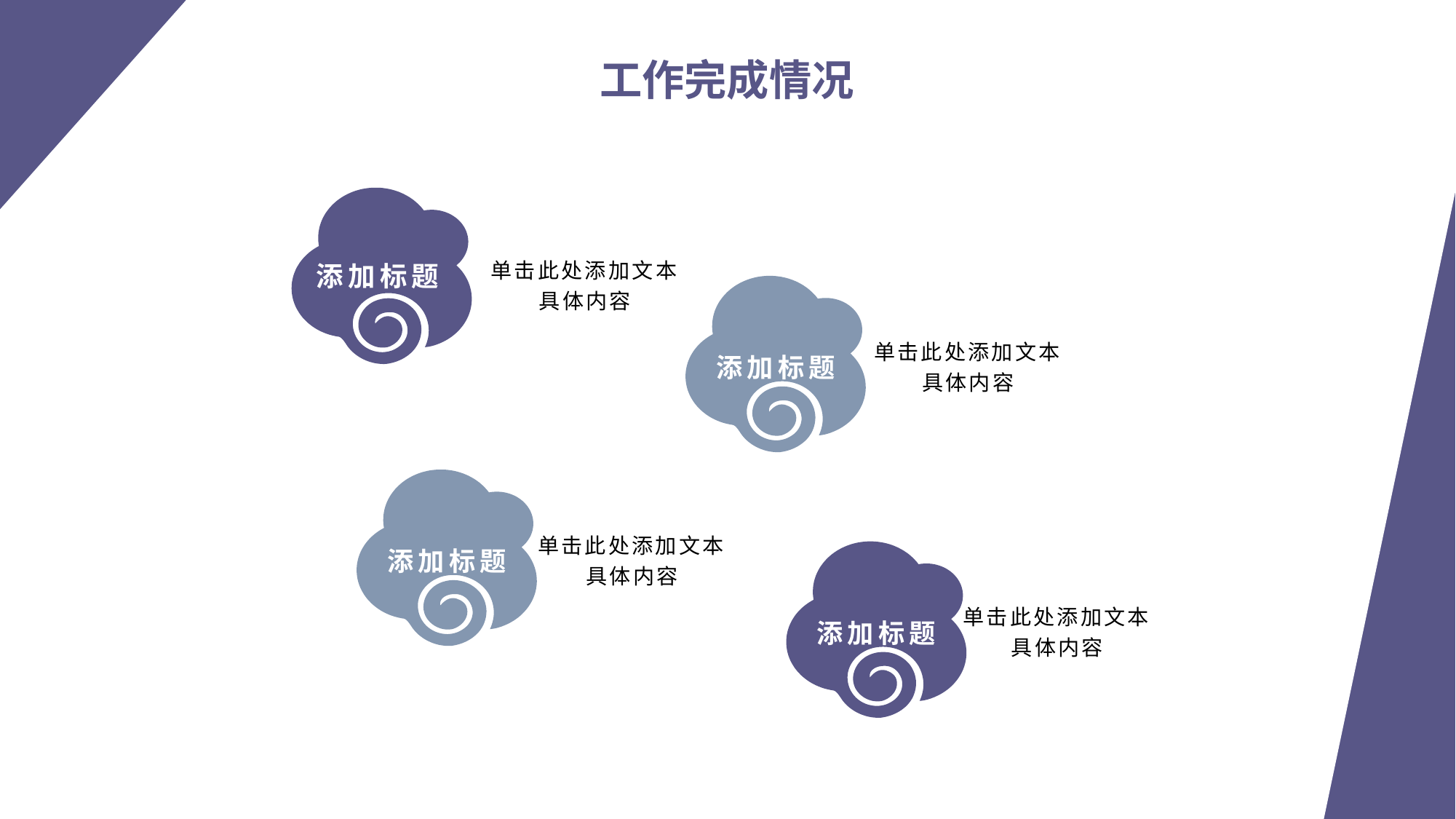

工作完成情况

单击此处添加文本具体内容
添加标题

单击此处添加文本具体内容
添加标题

单击此处添加文本具体内容
添加标题

单击此处添加文本具体内容
添加标题